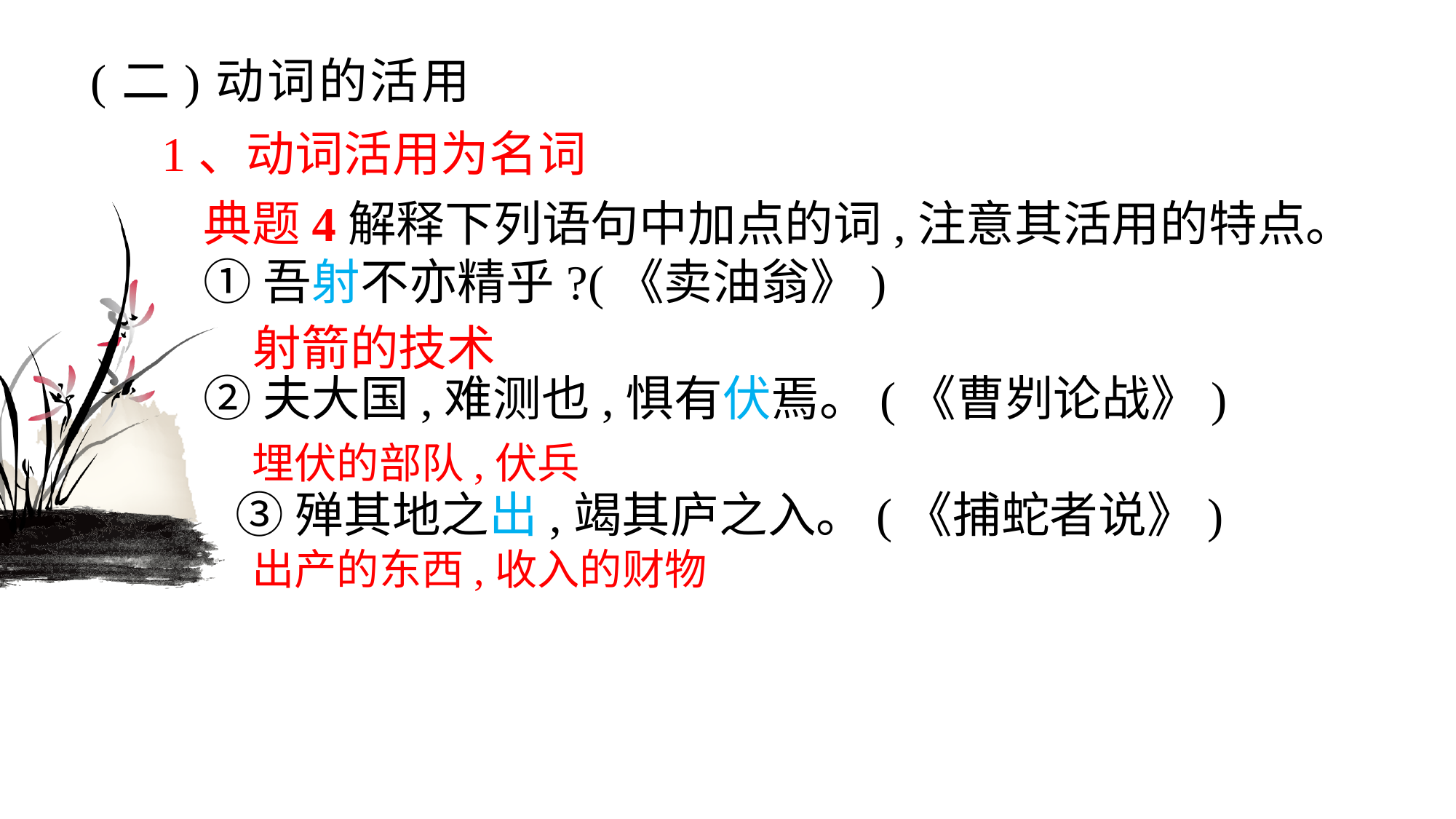

# (二)动词的活用
1、动词活用为名词
典题4解释下列语句中加点的词,注意其活用的特点。①吾射不亦精乎?(《卖油翁》) ②夫大国,难测也,惧有伏焉。(《曹刿论战》) ③殚其地之出,竭其庐之入。(《捕蛇者说》)
射箭的技术
埋伏的部队,伏兵
出产的东西,收入的财物